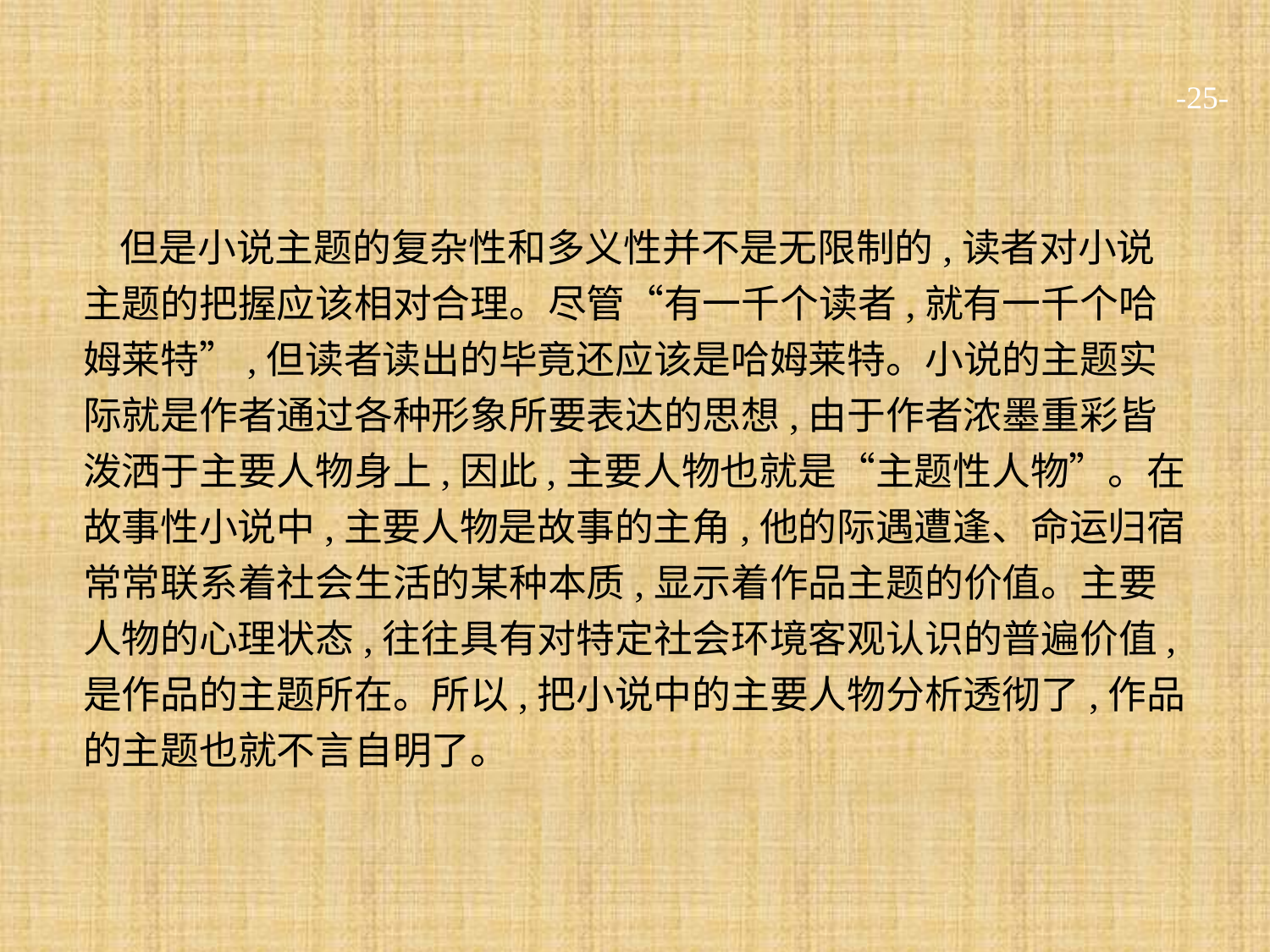

-25-
但是小说主题的复杂性和多义性并不是无限制的,读者对小说主题的把握应该相对合理。尽管“有一千个读者,就有一千个哈姆莱特”,但读者读出的毕竟还应该是哈姆莱特。小说的主题实际就是作者通过各种形象所要表达的思想,由于作者浓墨重彩皆泼洒于主要人物身上,因此,主要人物也就是“主题性人物”。在故事性小说中,主要人物是故事的主角,他的际遇遭逢、命运归宿常常联系着社会生活的某种本质,显示着作品主题的价值。主要人物的心理状态,往往具有对特定社会环境客观认识的普遍价值,是作品的主题所在。所以,把小说中的主要人物分析透彻了,作品的主题也就不言自明了。